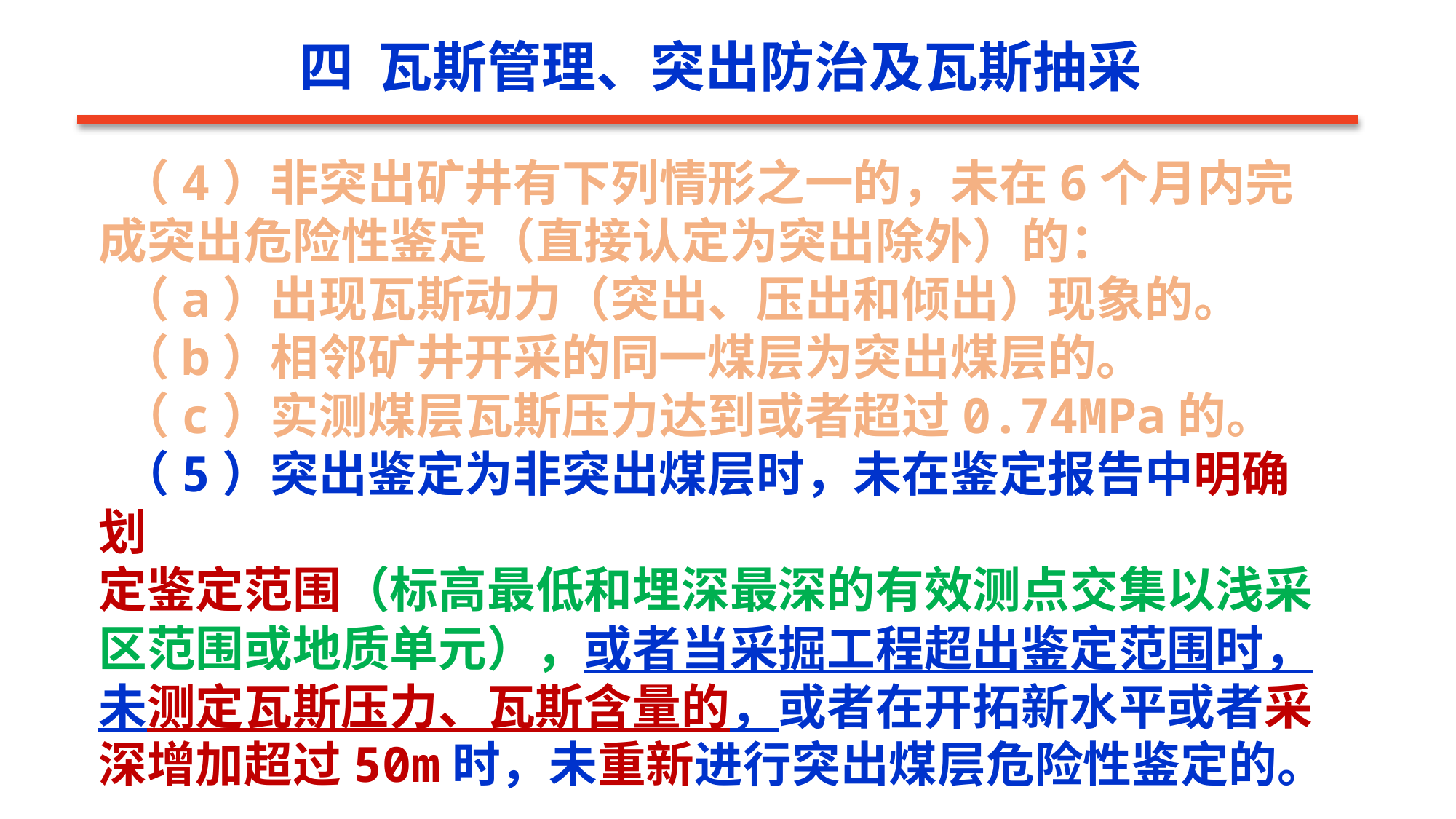

四  瓦斯管理、突出防治及瓦斯抽采
 （4）非突出矿井有下列情形之一的，未在6个月内完成突出危险性鉴定（直接认定为突出除外）的：
 （a）出现瓦斯动力（突出、压出和倾出）现象的。
 （b）相邻矿井开采的同一煤层为突出煤层的。
 （c）实测煤层瓦斯压力达到或者超过0.74MPa的。
 （5）突出鉴定为非突出煤层时，未在鉴定报告中明确划
定鉴定范围（标高最低和埋深最深的有效测点交集以浅采区范围或地质单元），或者当采掘工程超出鉴定范围时，未测定瓦斯压力、瓦斯含量的，或者在开拓新水平或者采深增加超过50m时，未重新进行突出煤层危险性鉴定的。